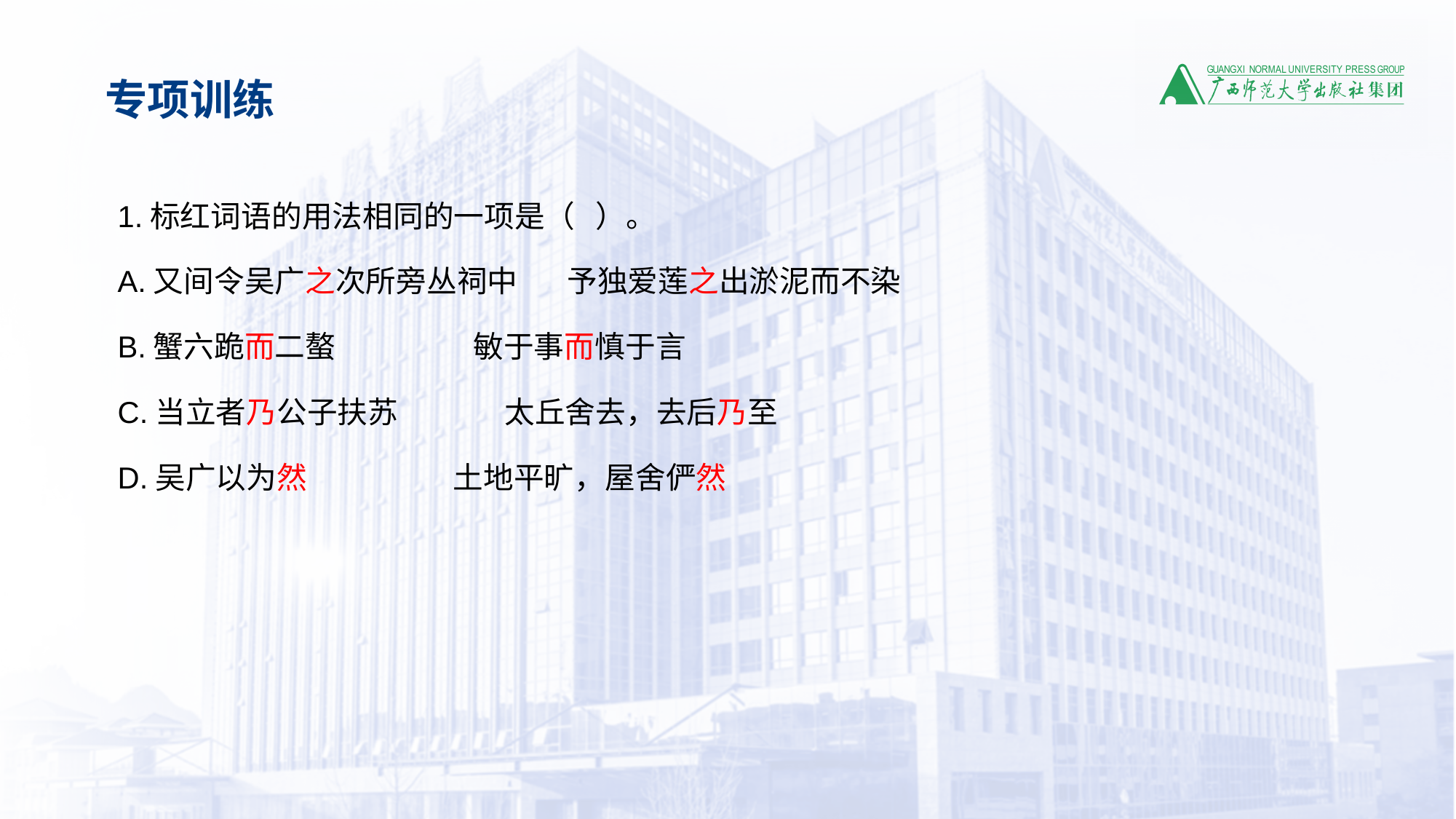

专项训练
1.标红词语的用法相同的一项是（   ）。
A.又间令吴广之次所旁丛祠中      予独爱莲之出淤泥而不染
B.蟹六跪而二螯                 敏于事而慎于言
C.当立者乃公子扶苏             太丘舍去，去后乃至
D.吴广以为然                  土地平旷，屋舍俨然